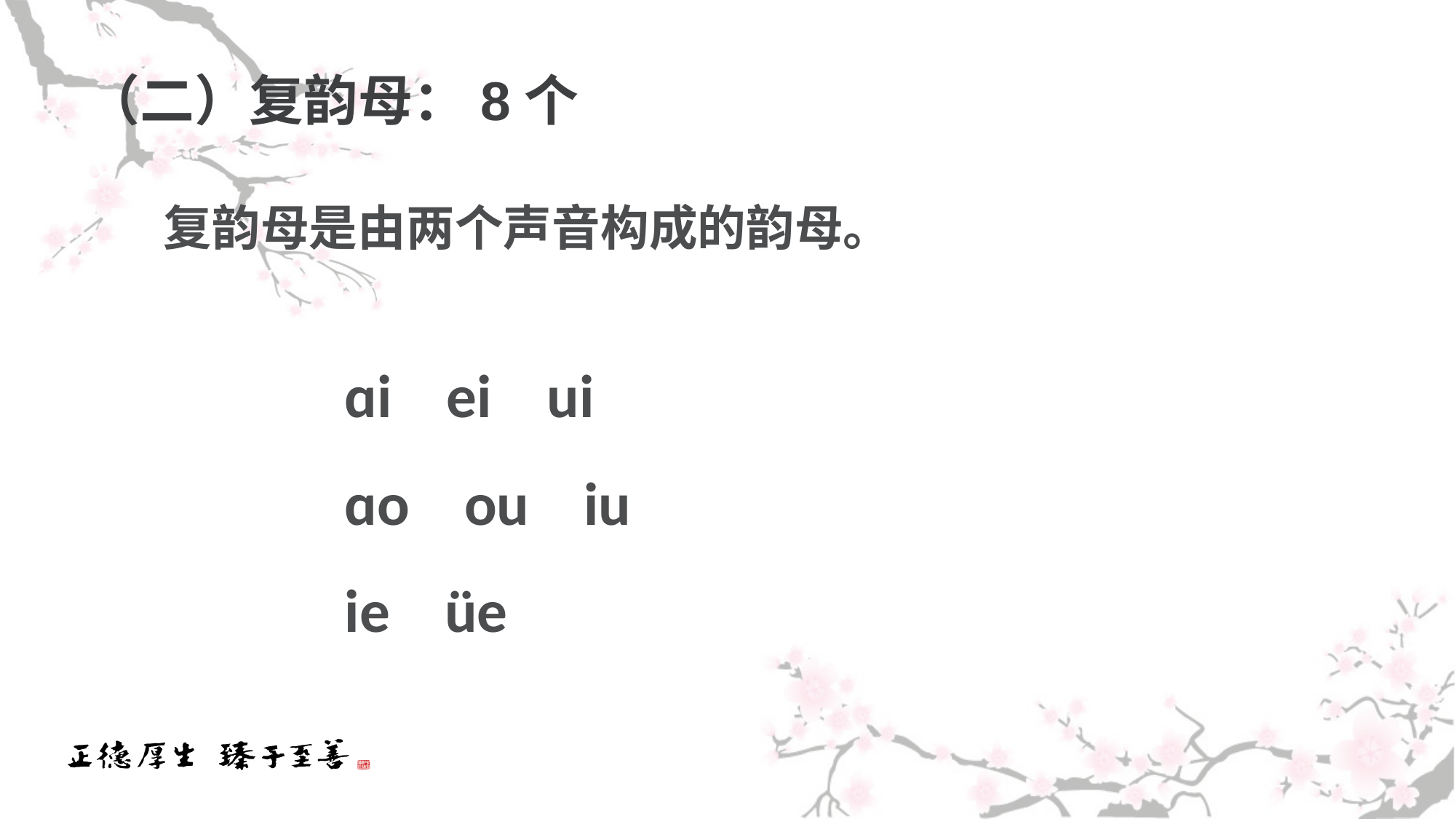

# （二）复韵母：8个
      复韵母是由两个声音构成的韵母。

                   ɑi    ei    ui
                   ɑo    ou    iu
                   ie    üe